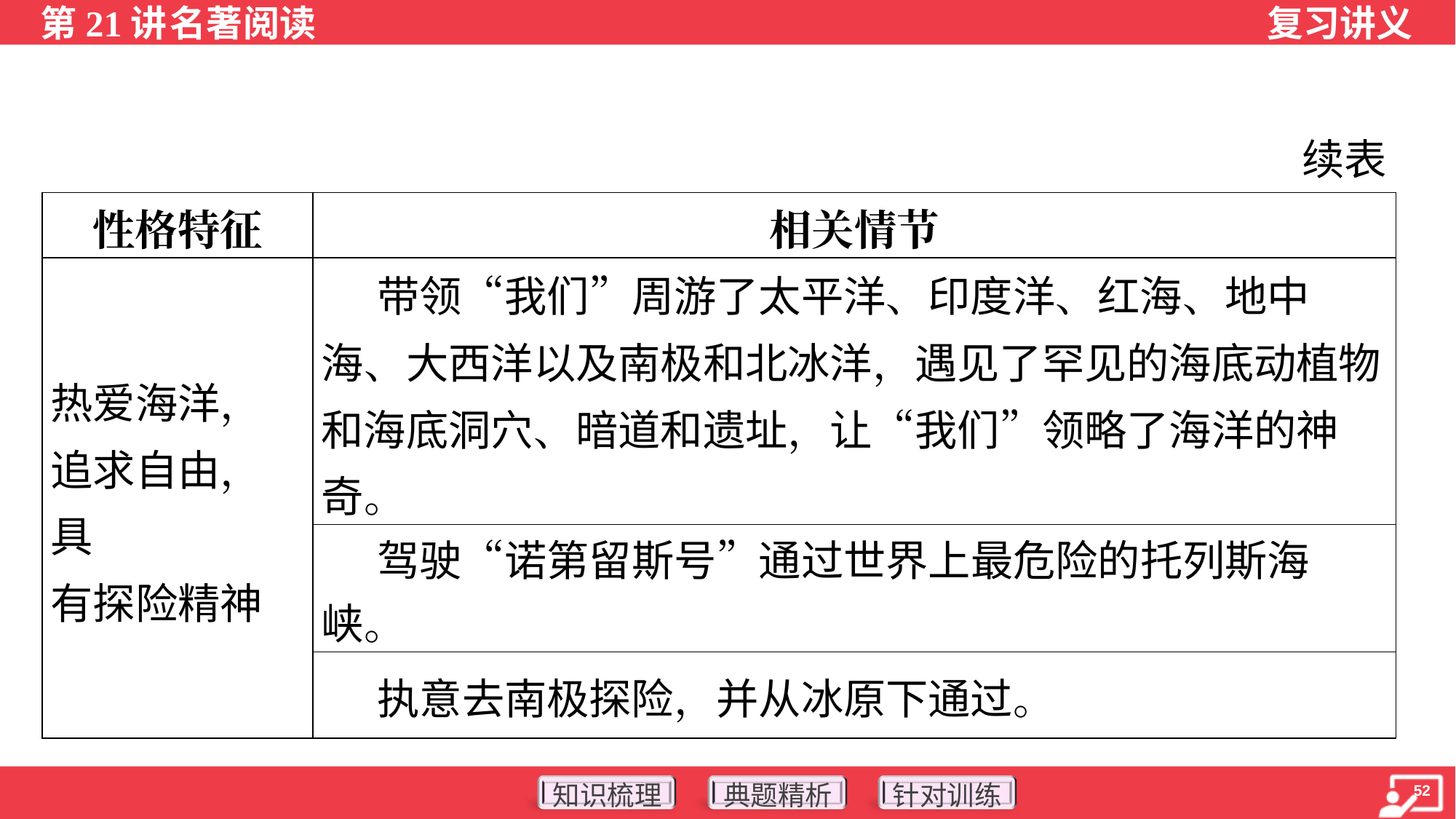

续表
| 性格特征 | 相关情节 |
| --- | --- |
| 热爱海洋，追求自由，具 有探险精神 | 带领“我们”周游了太平洋、印度洋、红海、地中海、大西洋以及南极和北冰洋，遇见了罕见的海底动植物和海底洞穴、暗道和遗址，让“我们”领略了海洋的神奇。 |
|  | 驾驶“诺第留斯号”通过世界上最危险的托列斯海峡。 |
|  | 执意去南极探险，并从冰原下通过。 |